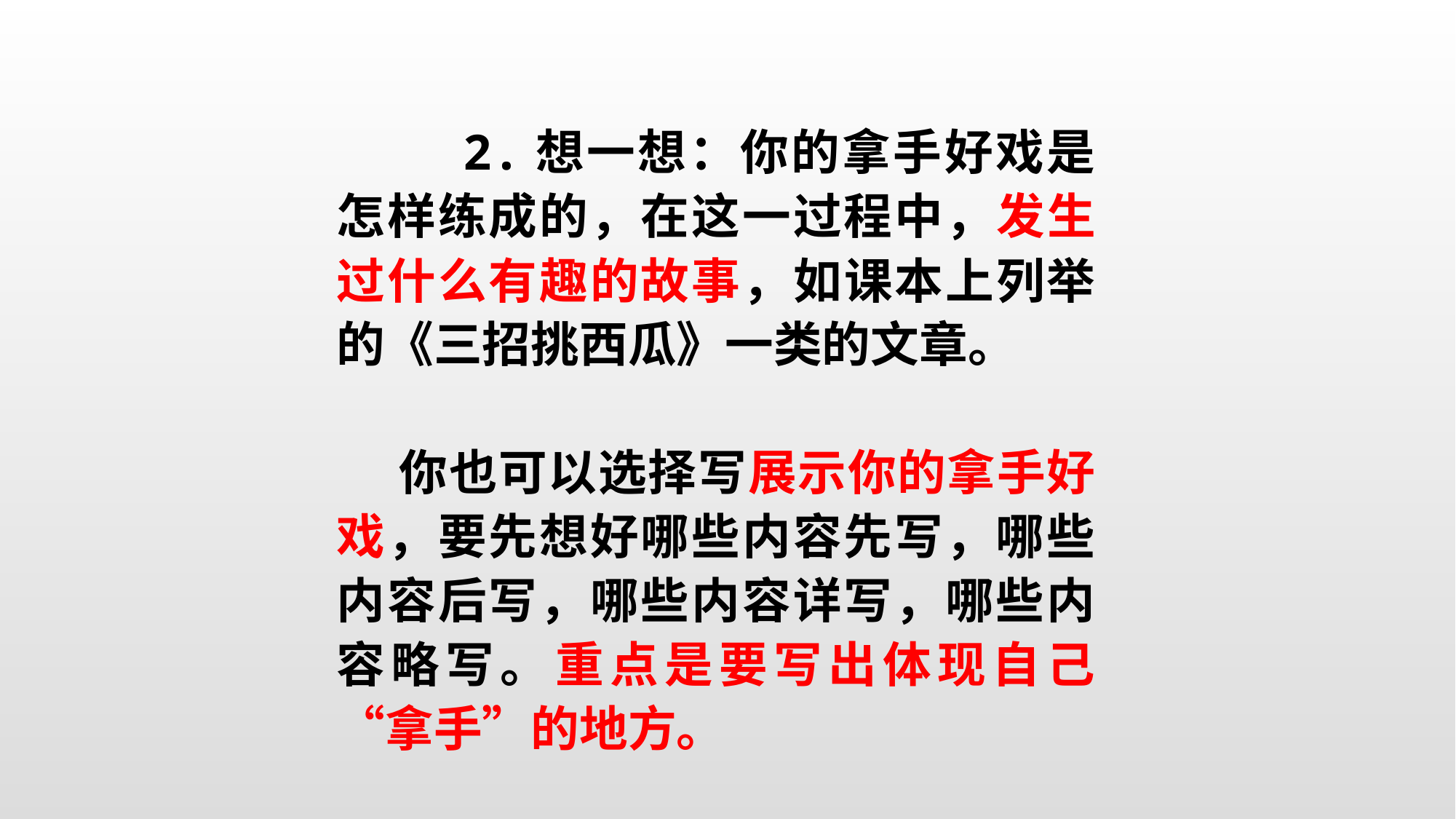

2.想一想：你的拿手好戏是怎样练成的，在这一过程中，发生过什么有趣的故事，如课本上列举的《三招挑西瓜》一类的文章。

    你也可以选择写展示你的拿手好戏，要先想好哪些内容先写，哪些内容后写，哪些内容详写，哪些内容略写。重点是要写出体现自己“拿手”的地方。